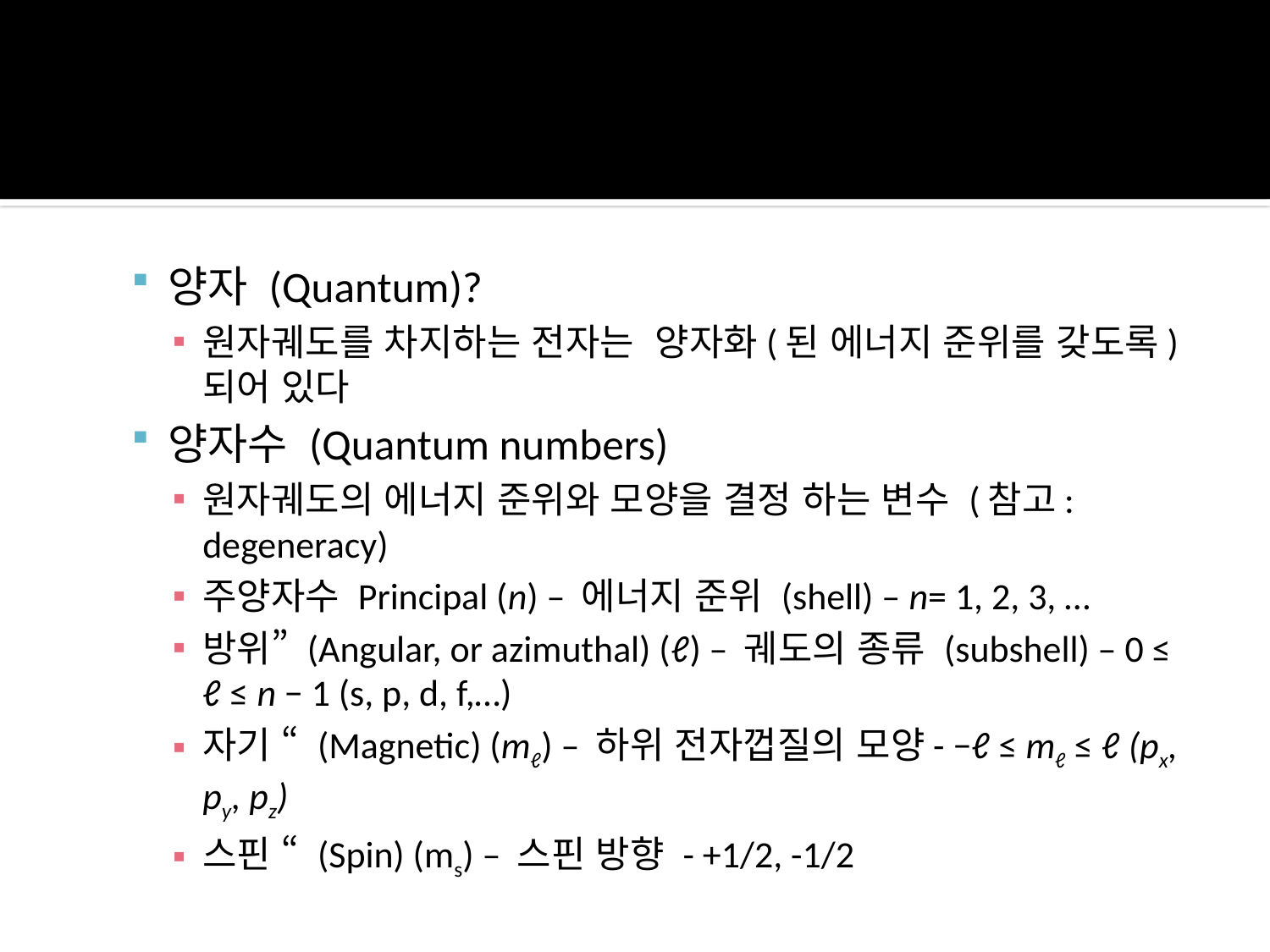

양자 (Quantum)?
원자궤도를 차지하는 전자는  양자화(된 에너지 준위를 갖도록) 되어 있다
양자수 (Quantum numbers)
원자궤도의 에너지 준위와 모양을 결정 하는 변수 (참고: degeneracy)
주양자수 Principal (n) – 에너지 준위 (shell) – n= 1, 2, 3, …
방위” (Angular, or azimuthal) (ℓ) – 궤도의 종류 (subshell) – 0 ≤ ℓ ≤ n − 1 (s, p, d, f,…)
자기 “ (Magnetic) (mℓ) – 하위 전자껍질의 모양- −ℓ ≤ mℓ ≤ ℓ (px, py, pz)
스핀 “ (Spin) (ms) – 스핀 방향 - +1/2, -1/2